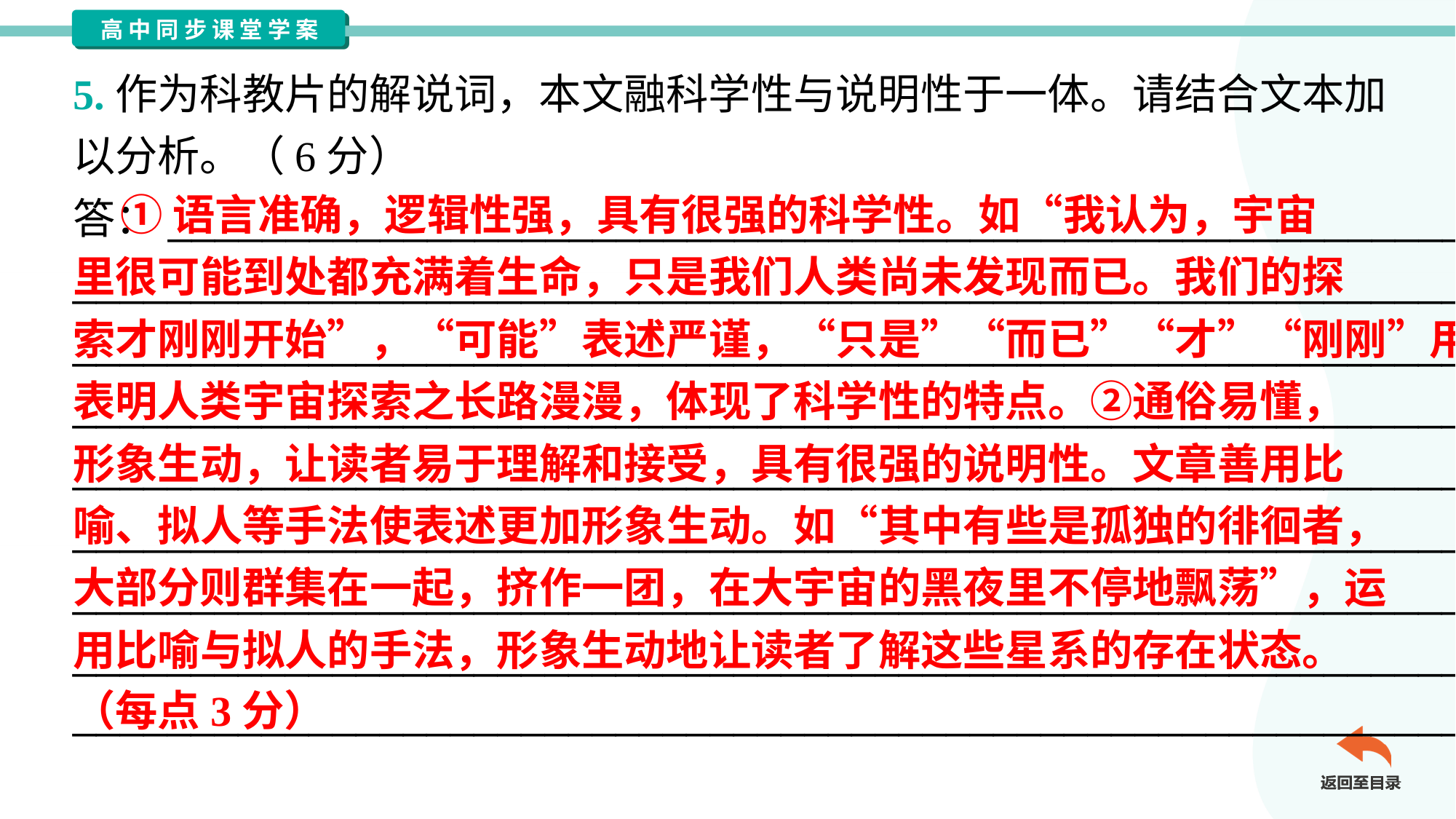

5.作为科教片的解说词，本文融科学性与说明性于一体。请结合文本加
以分析。（6分）
答：_________________________________________________________
_____________________________________________________________
_____________________________________________________________
_____________________________________________________________
_____________________________________________________________
_____________________________________________________________
_____________________________________________________________
_____________________________________________________________
_____________________________________________________________
     ①语言准确，逻辑性强，具有很强的科学性。如“我认为，宇宙
里很可能到处都充满着生命，只是我们人类尚未发现而已。我们的探
索才刚刚开始”，“可能”表述严谨，“只是”“而已”“才”“刚刚”用词准确，
表明人类宇宙探索之长路漫漫，体现了科学性的特点。②通俗易懂，
形象生动，让读者易于理解和接受，具有很强的说明性。文章善用比
喻、拟人等手法使表述更加形象生动。如“其中有些是孤独的徘徊者，
大部分则群集在一起，挤作一团，在大宇宙的黑夜里不停地飘荡”，运
用比喻与拟人的手法，形象生动地让读者了解这些星系的存在状态。
（每点3分）